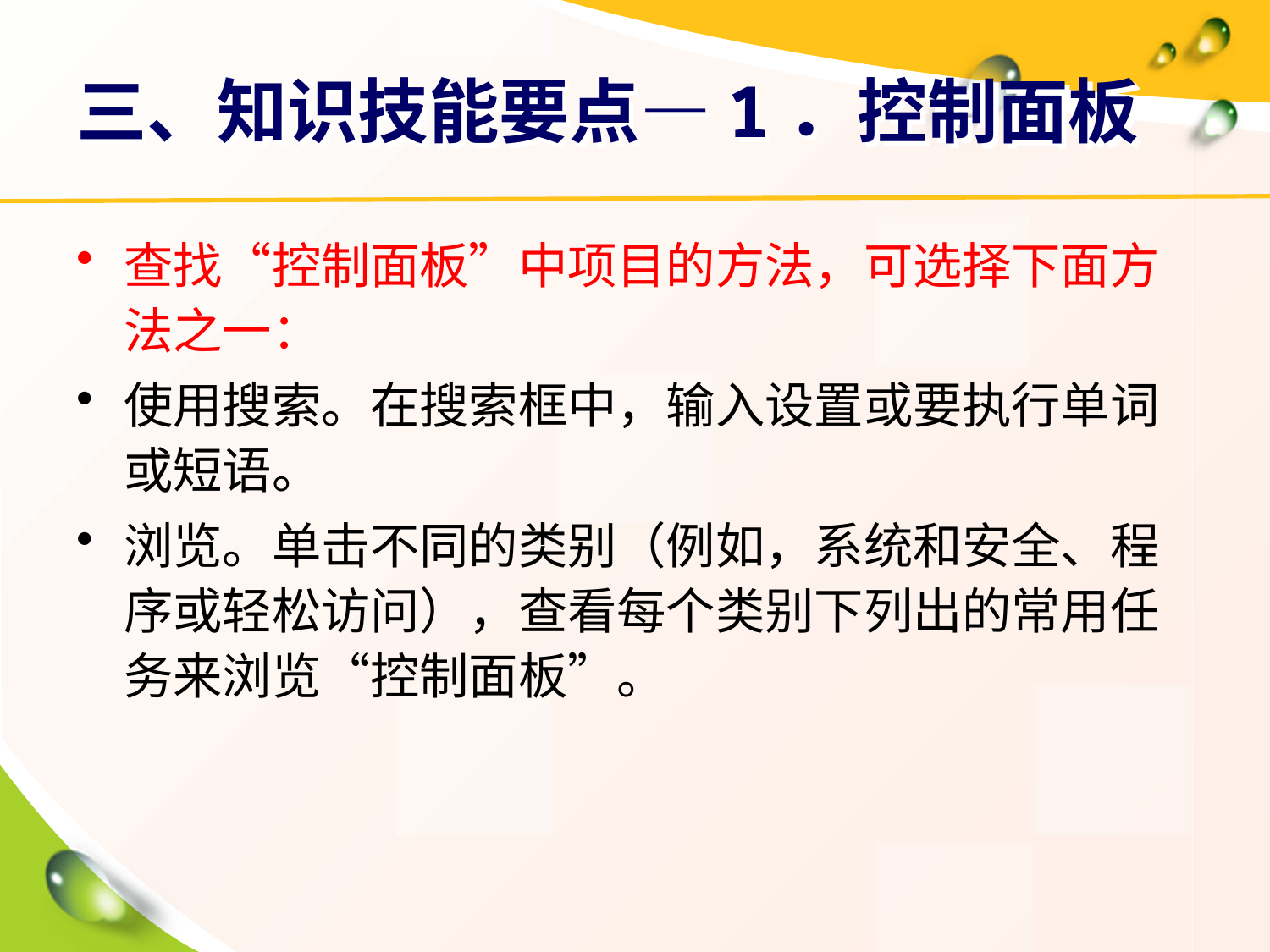

# 三、知识技能要点—1．控制面板
查找“控制面板”中项目的方法，可选择下面方法之一：
使用搜索。在搜索框中，输入设置或要执行单词或短语。
浏览。单击不同的类别（例如，系统和安全、程序或轻松访问），查看每个类别下列出的常用任务来浏览“控制面板”。